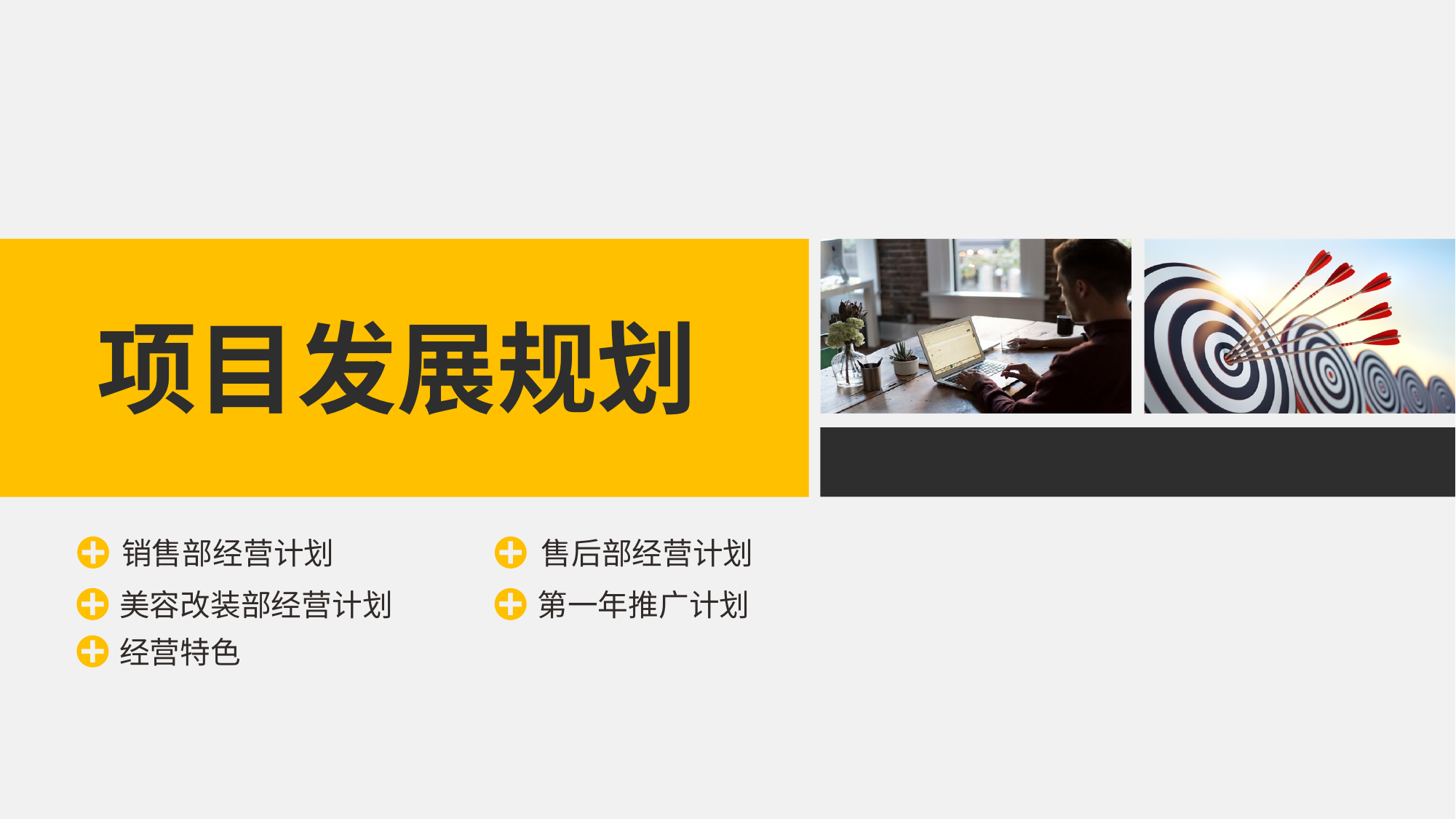

项目发展规划

销售部经营计划
售后部经营计划

美容改装部经营计划
第一年推广计划

经营特色